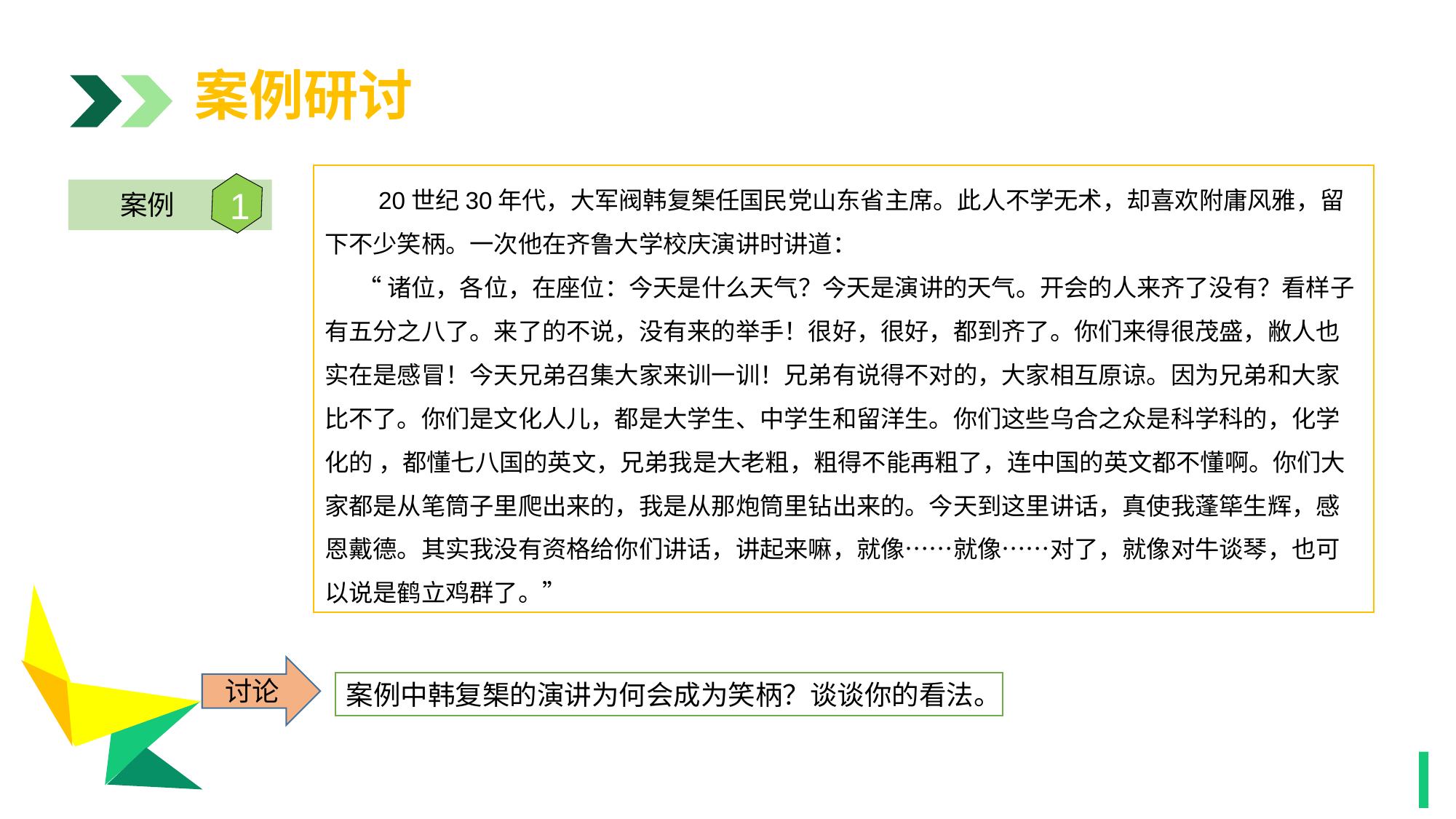

案例研讨

        20世纪30年代，大军阀韩复榘任国民党山东省主席。此人不学无术，却喜欢附庸风雅，留下不少笑柄。一次他在齐鲁大学校庆演讲时讲道：
      “诸位，各位，在座位：今天是什么天气？今天是演讲的天气。开会的人来齐了没有？看样子有五分之八了。来了的不说，没有来的举手！很好，很好，都到齐了。你们来得很茂盛，敝人也实在是感冒！今天兄弟召集大家来训一训！兄弟有说得不对的，大家相互原谅。因为兄弟和大家比不了。你们是文化人儿，都是大学生、中学生和留洋生。你们这些乌合之众是科学科的，化学化的 ，都懂七八国的英文，兄弟我是大老粗，粗得不能再粗了，连中国的英文都不懂啊。你们大家都是从笔筒子里爬出来的，我是从那炮筒里钻出来的。今天到这里讲话，真使我蓬筚生辉，感恩戴德。其实我没有资格给你们讲话，讲起来嘛，就像……就像……对了，就像对牛谈琴，也可以说是鹤立鸡群了。”
1

案例
1

讨论
案例中韩复榘的演讲为何会成为笑柄？谈谈你的看法。
1
3